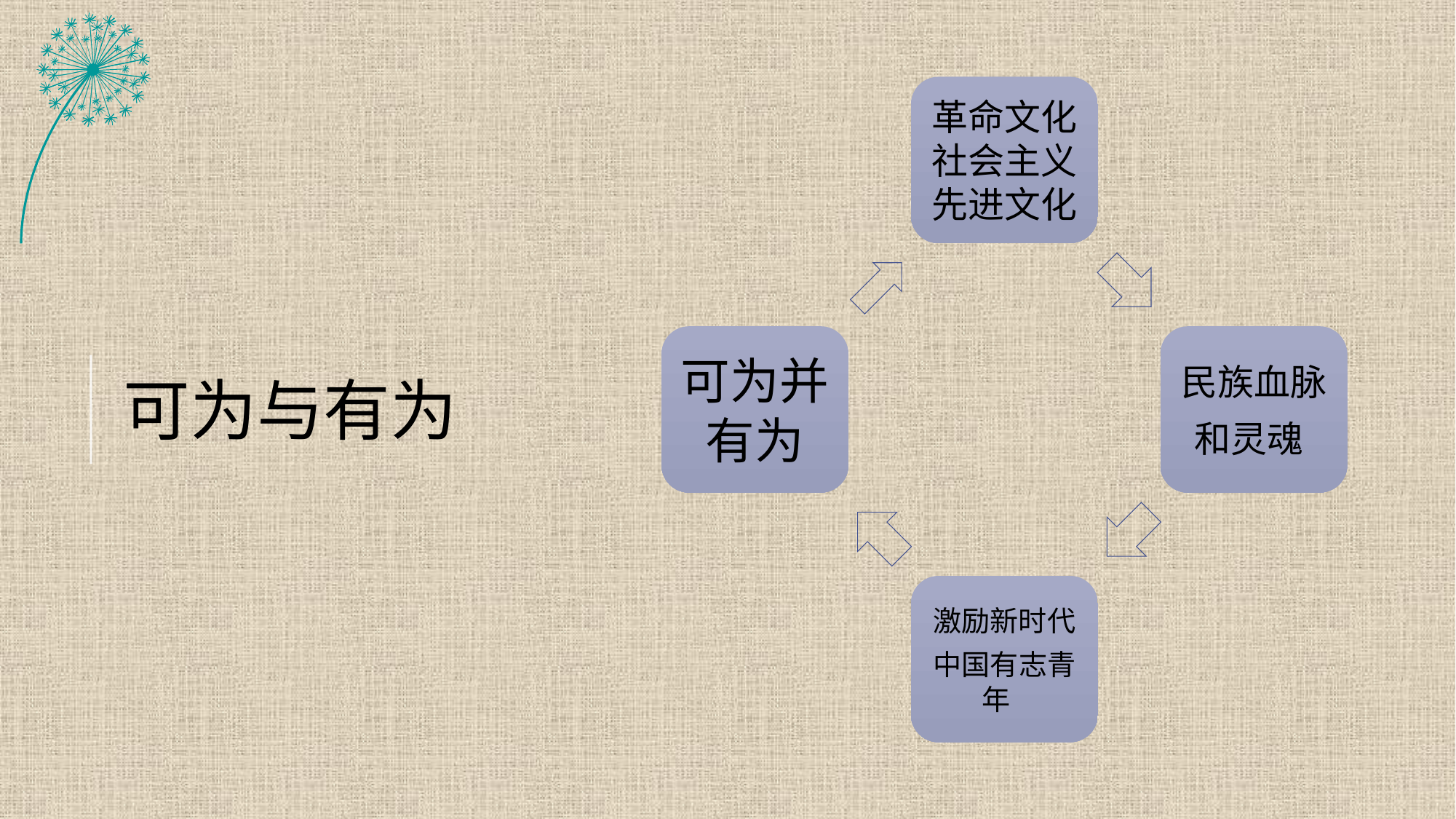

革命文化社会主义先进文化
民族血脉
和灵魂
激励新时代
中国有志青年
可为并有为
# 可为与有为
67